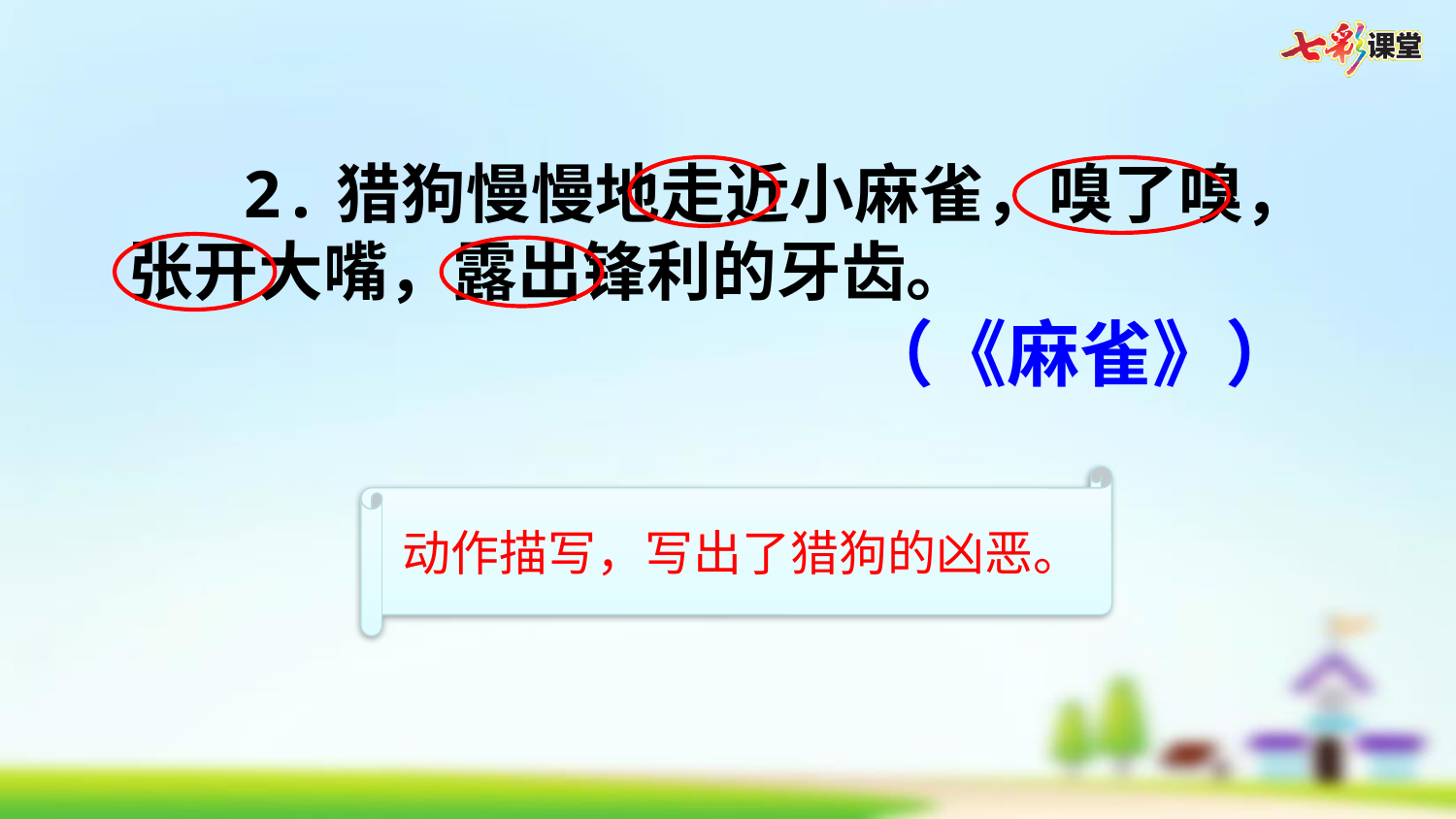

2.猎狗慢慢地走近小麻雀，嗅了嗅，张开大嘴，露出锋利的牙齿。
 （《麻雀》）

动作描写，写出了猎狗的凶恶。